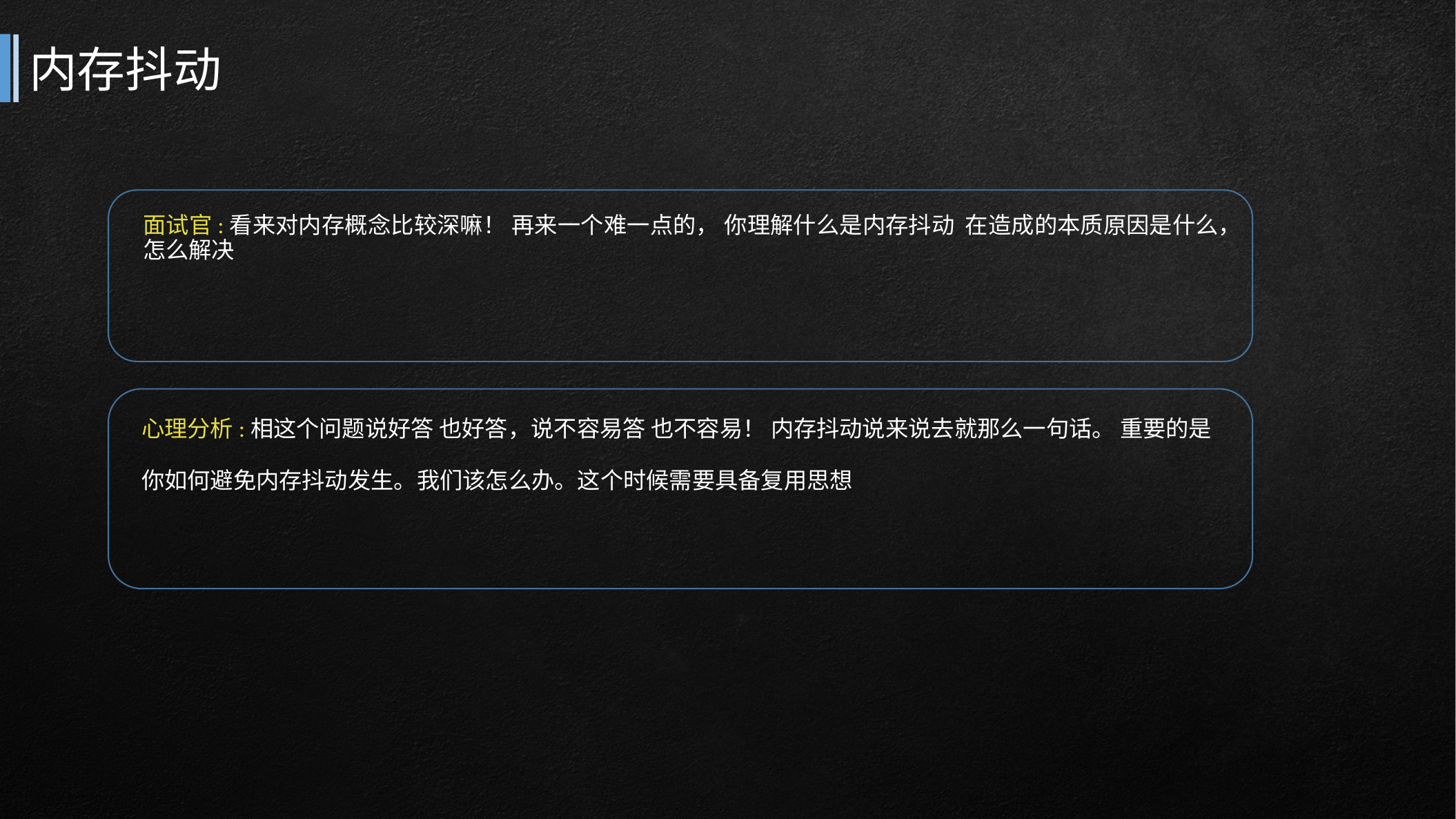

# 内存抖动

面试官:看来对内存概念比较深嘛！ 再来一个难一点的， 你理解什么是内存抖动  在造成的本质原因是什么，怎么解决

心理分析:相这个问题说好答 也好答，说不容易答 也不容易！ 内存抖动说来说去就那么一句话。 重要的是
你如何避免内存抖动发生。我们该怎么办。这个时候需要具备复用思想